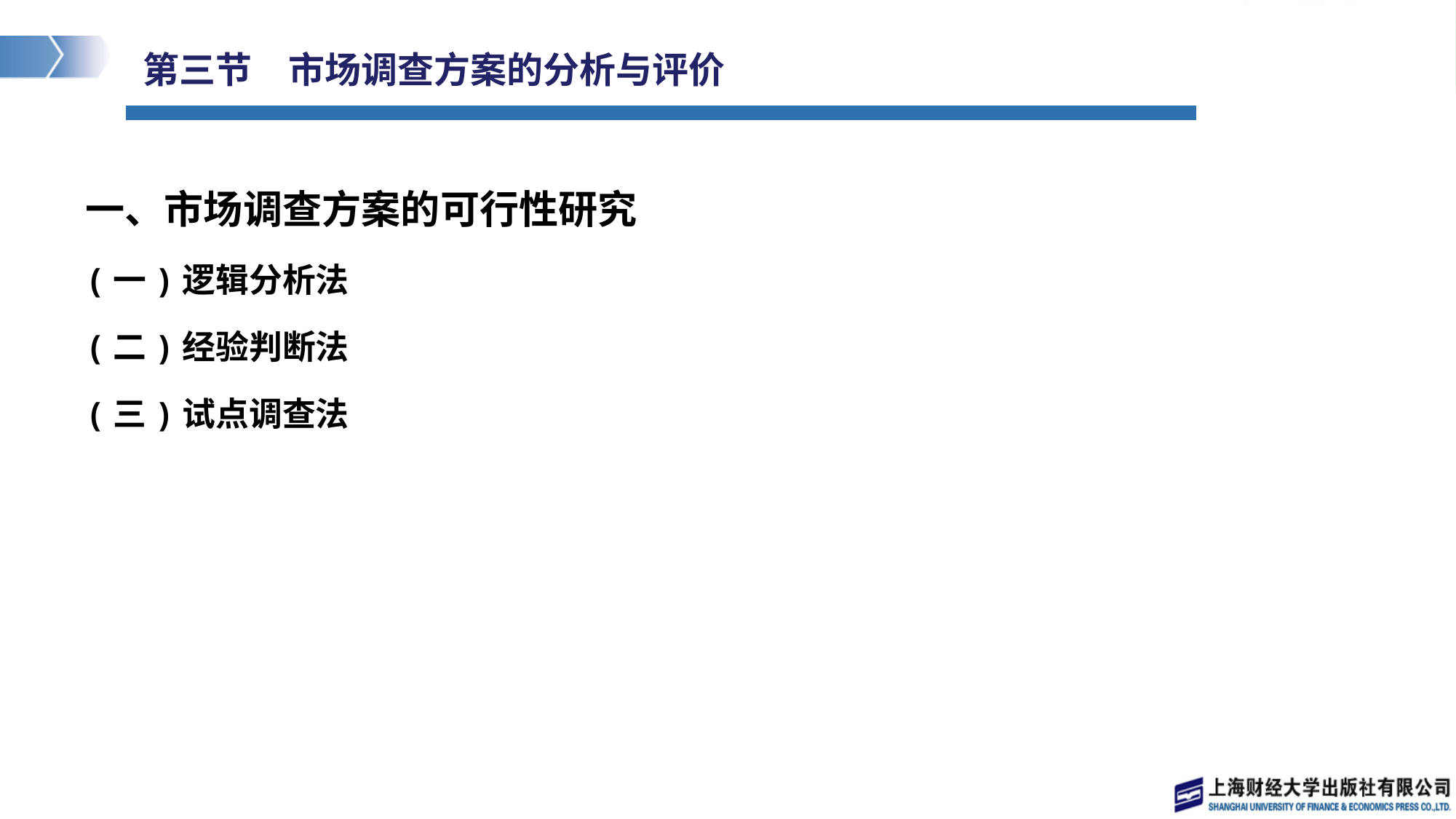

# 第三节　市场调查方案的分析与评价
一、市场调查方案的可行性研究
(一)逻辑分析法
(二)经验判断法
(三)试点调查法